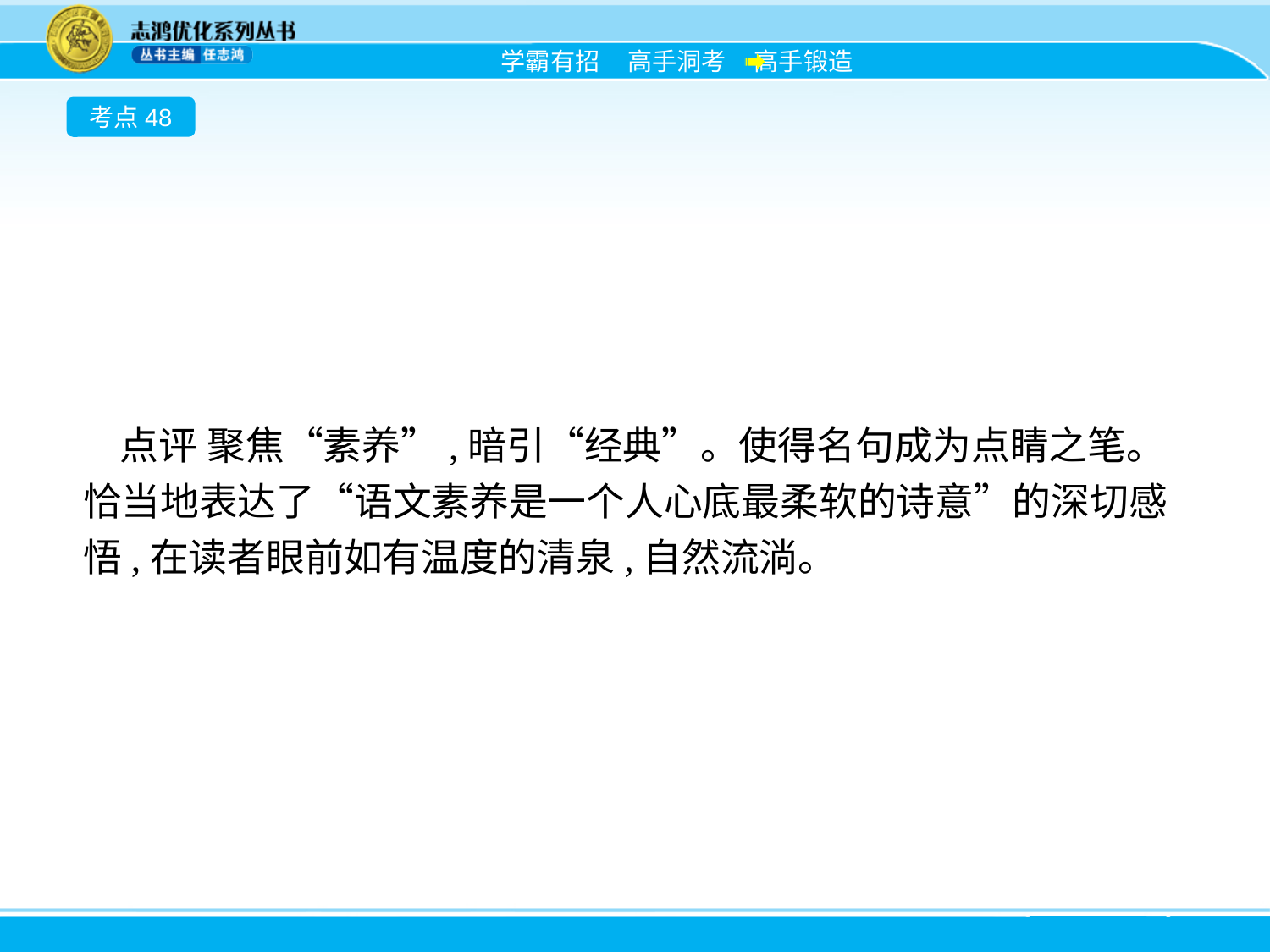

考点48
点评 聚焦“素养”,暗引“经典”。使得名句成为点睛之笔。恰当地表达了“语文素养是一个人心底最柔软的诗意”的深切感悟,在读者眼前如有温度的清泉,自然流淌。